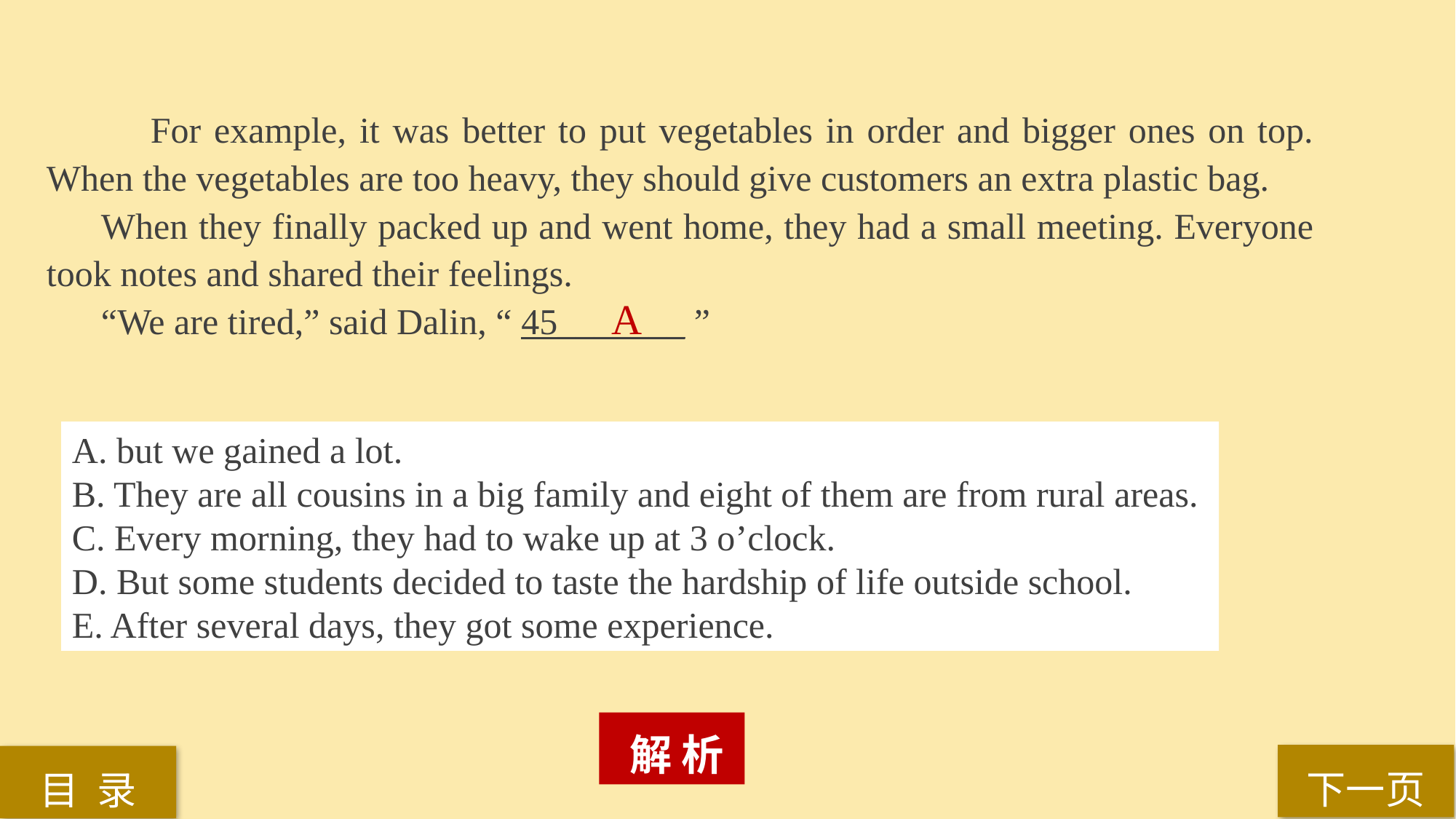

For example, it was better to put vegetables in order and bigger ones on top. When the vegetables are too heavy, they should give customers an extra plastic bag.
When they finally packed up and went home, they had a small meeting. Everyone took notes and shared their feelings.
“We are tired,” said Dalin, “ 45_______ ”
A
A. but we gained a lot.
B. They are all cousins in a big family and eight of them are from rural areas.
C. Every morning, they had to wake up at 3 o’clock.
D. But some students decided to taste the hardship of life outside school.
E. After several days, they got some experience.
 解 析